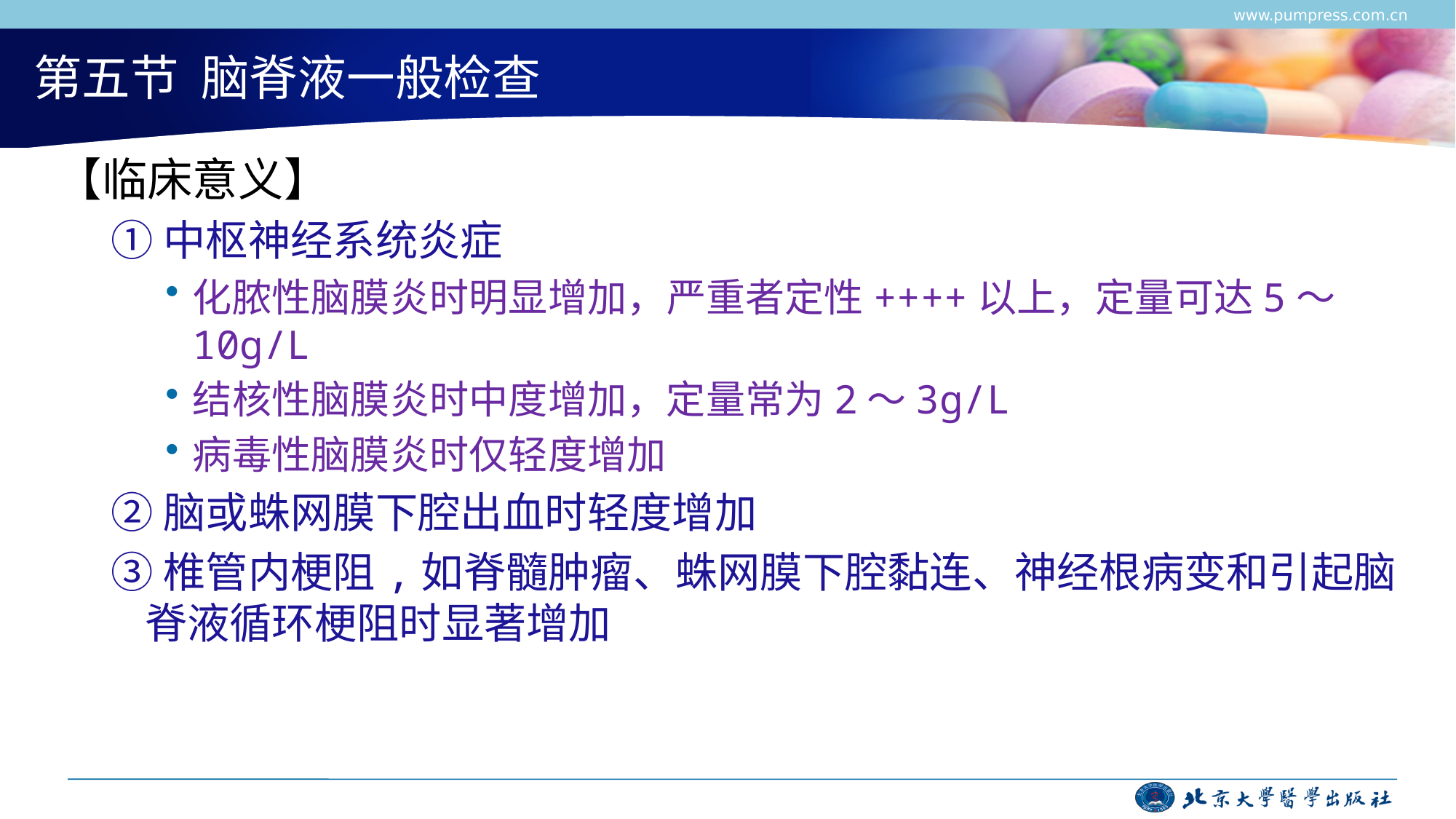

www.pumpress.com.cn
# 第五节  脑脊液一般检查
【临床意义】
①中枢神经系统炎症
化脓性脑膜炎时明显增加，严重者定性++++以上，定量可达5～10g/L
结核性脑膜炎时中度增加，定量常为2～3g/L
病毒性脑膜炎时仅轻度增加
②脑或蛛网膜下腔出血时轻度增加
③椎管内梗阻,如脊髓肿瘤、蛛网膜下腔黏连、神经根病变和引起脑脊液循环梗阻时显著增加